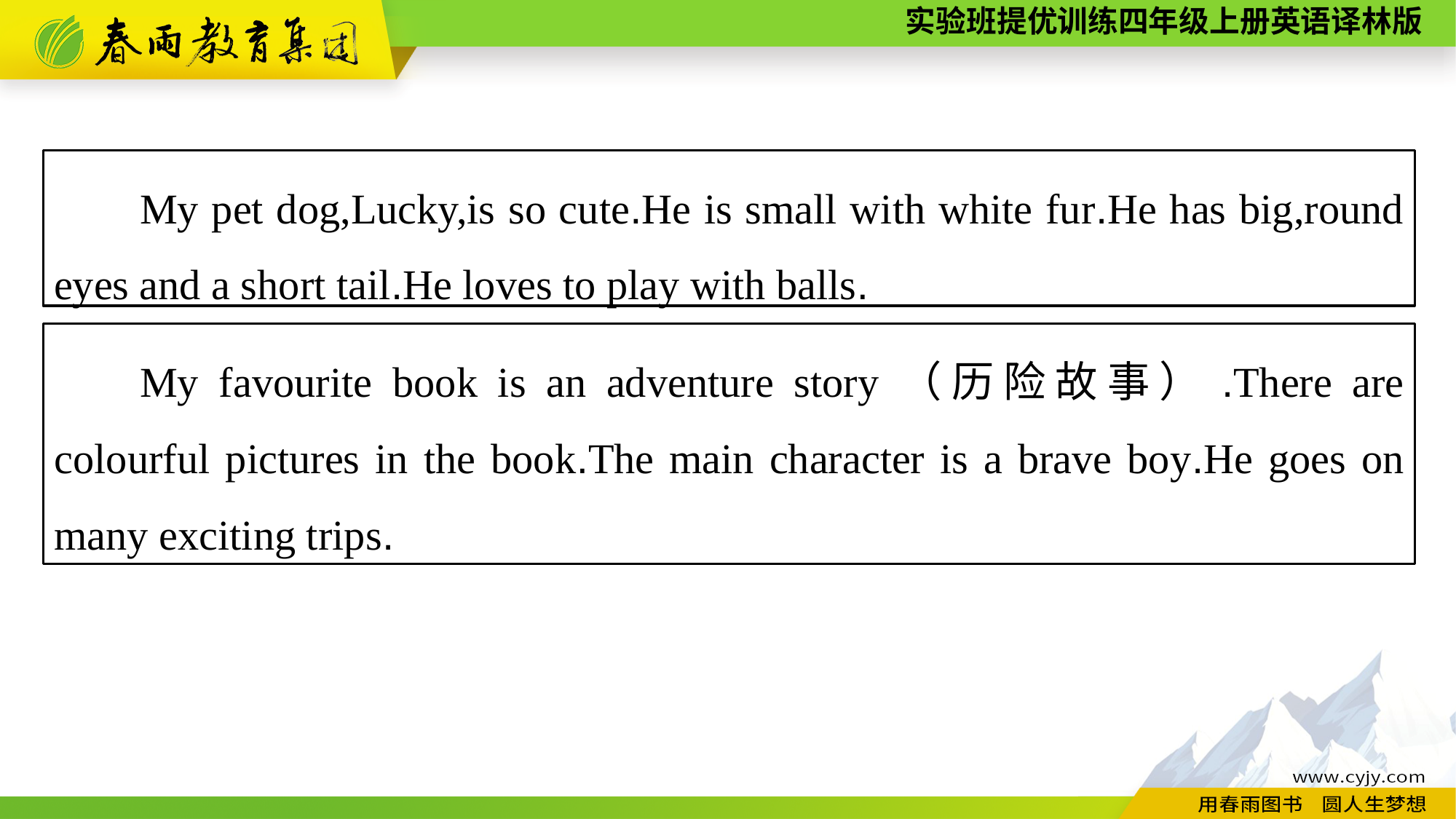

My pet dog,Lucky,is so cute.He is small with white fur.He has big,round eyes and a short tail.He loves to play with balls.
My favourite book is an adventure story（历险故事）.There are colourful pictures in the book.The main character is a brave boy.He goes on many exciting trips.